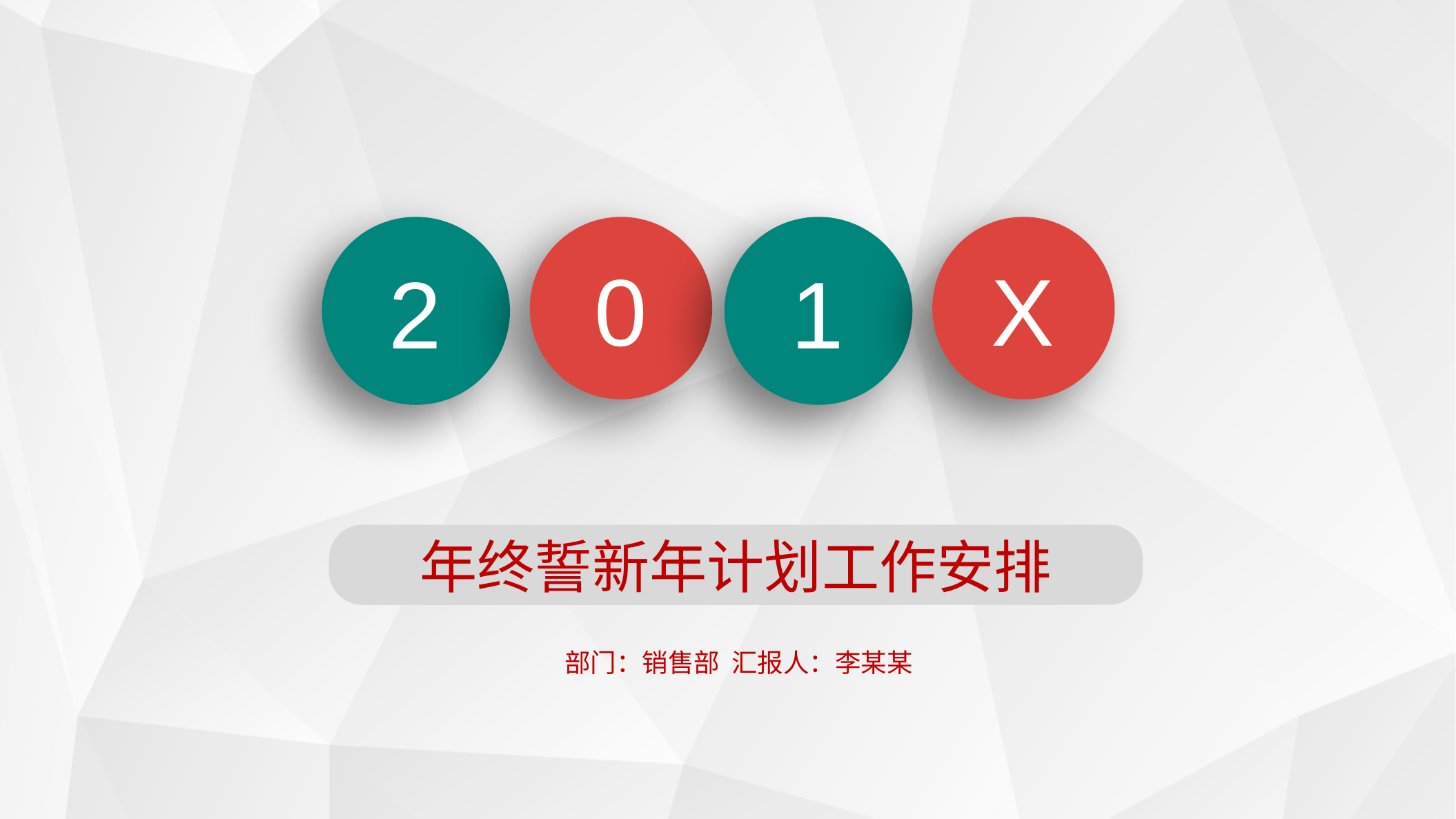

2

1

0

X

年终誓新年计划工作安排
部门：销售部  汇报人：李某某